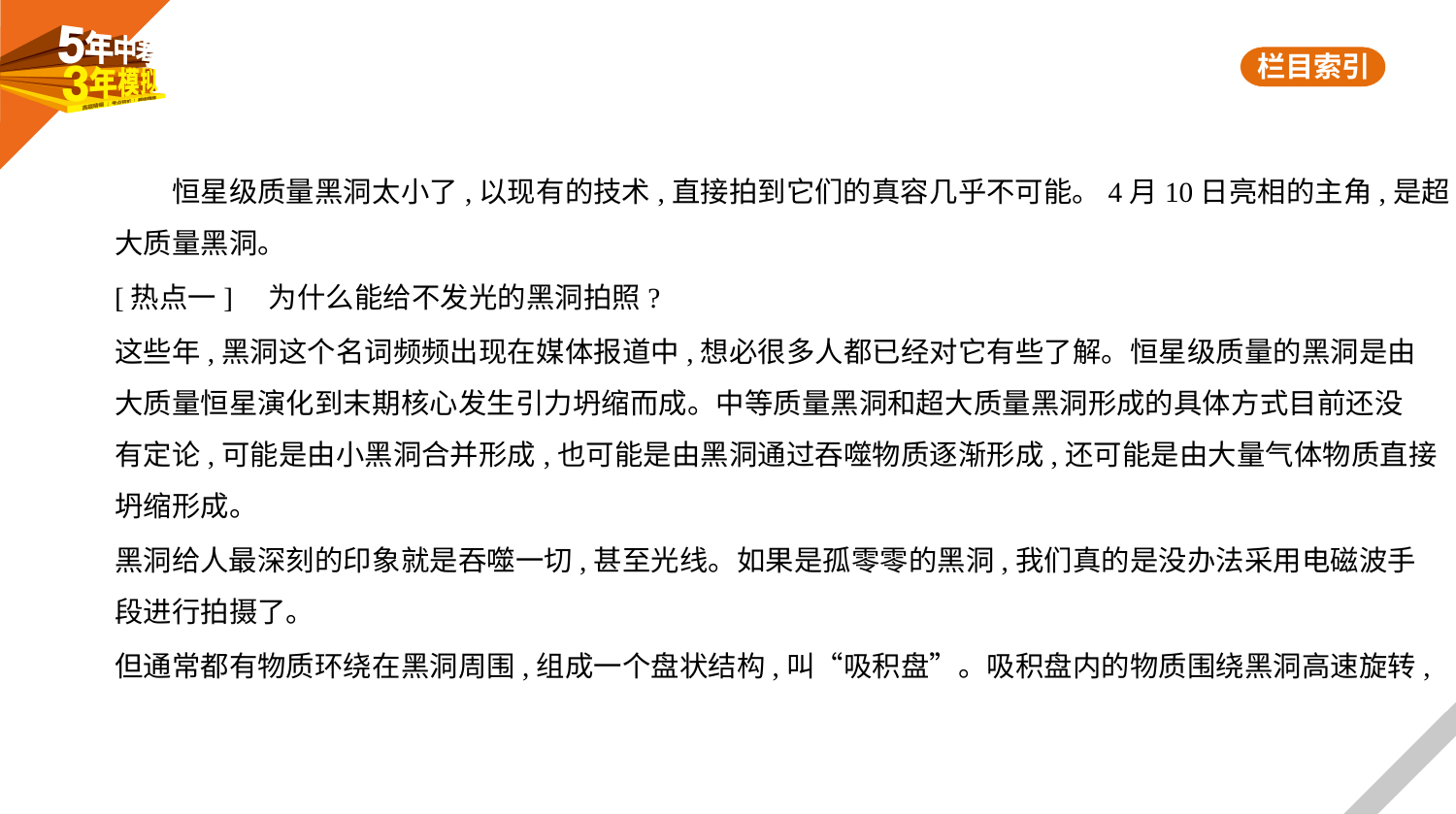

恒星级质量黑洞太小了,以现有的技术,直接拍到它们的真容几乎不可能。4月10日亮相的主角,是超
大质量黑洞。
[热点一]　为什么能给不发光的黑洞拍照?
这些年,黑洞这个名词频频出现在媒体报道中,想必很多人都已经对它有些了解。恒星级质量的黑洞是由
大质量恒星演化到末期核心发生引力坍缩而成。中等质量黑洞和超大质量黑洞形成的具体方式目前还没
有定论,可能是由小黑洞合并形成,也可能是由黑洞通过吞噬物质逐渐形成,还可能是由大量气体物质直接
坍缩形成。
黑洞给人最深刻的印象就是吞噬一切,甚至光线。如果是孤零零的黑洞,我们真的是没办法采用电磁波手
段进行拍摄了。
但通常都有物质环绕在黑洞周围,组成一个盘状结构,叫“吸积盘”。吸积盘内的物质围绕黑洞高速旋转,